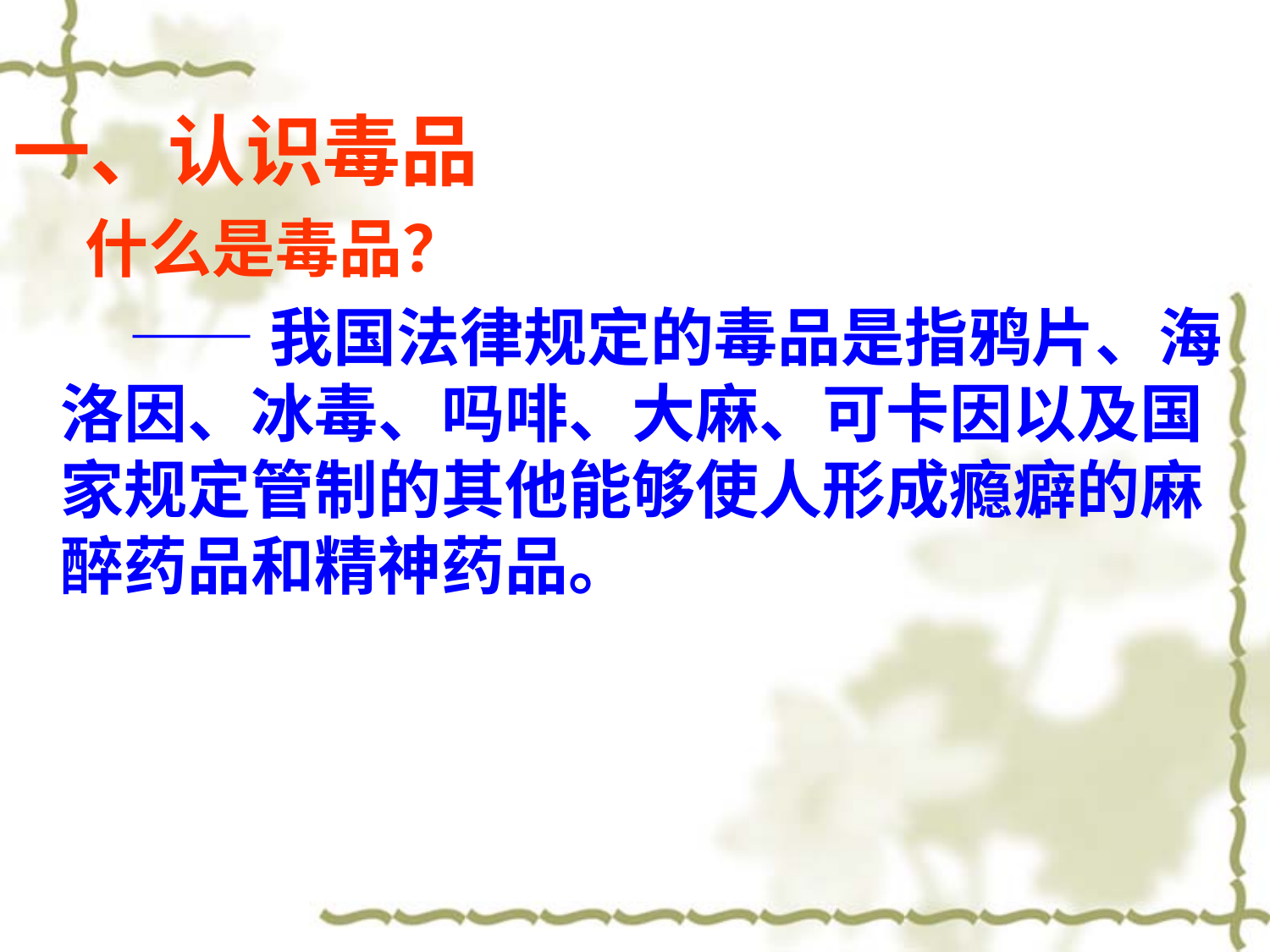

一、认识毒品
    什么是毒品？
        ——我国法律规定的毒品是指鸦片、海洛因、冰毒、吗啡、大麻、可卡因以及国家规定管制的其他能够使人形成瘾癖的麻醉药品和精神药品。